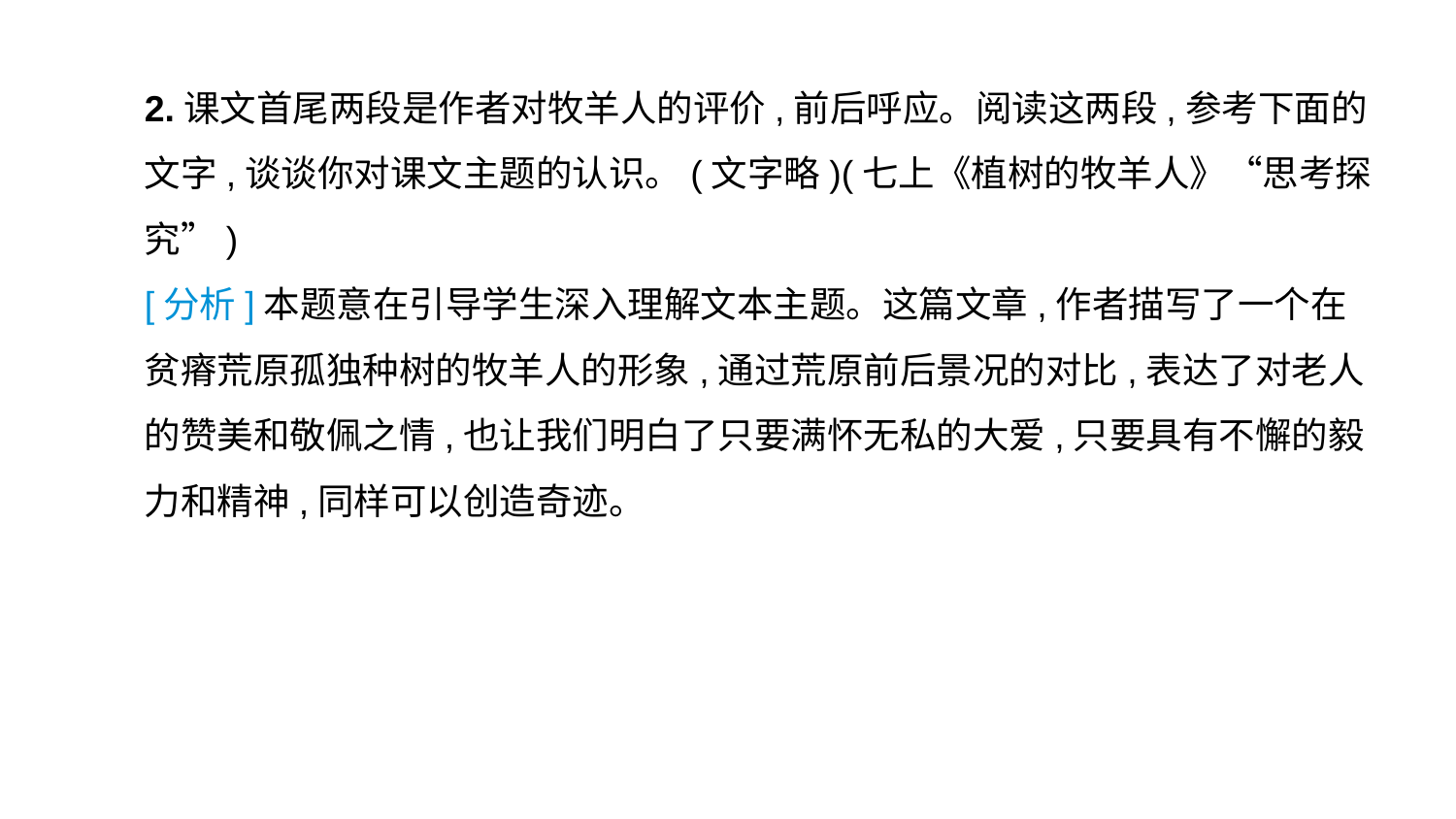

2.课文首尾两段是作者对牧羊人的评价,前后呼应。阅读这两段,参考下面的文字,谈谈你对课文主题的认识。(文字略)(七上《植树的牧羊人》“思考探究”)
[分析]本题意在引导学生深入理解文本主题。这篇文章,作者描写了一个在贫瘠荒原孤独种树的牧羊人的形象,通过荒原前后景况的对比,表达了对老人的赞美和敬佩之情,也让我们明白了只要满怀无私的大爱,只要具有不懈的毅力和精神,同样可以创造奇迹。